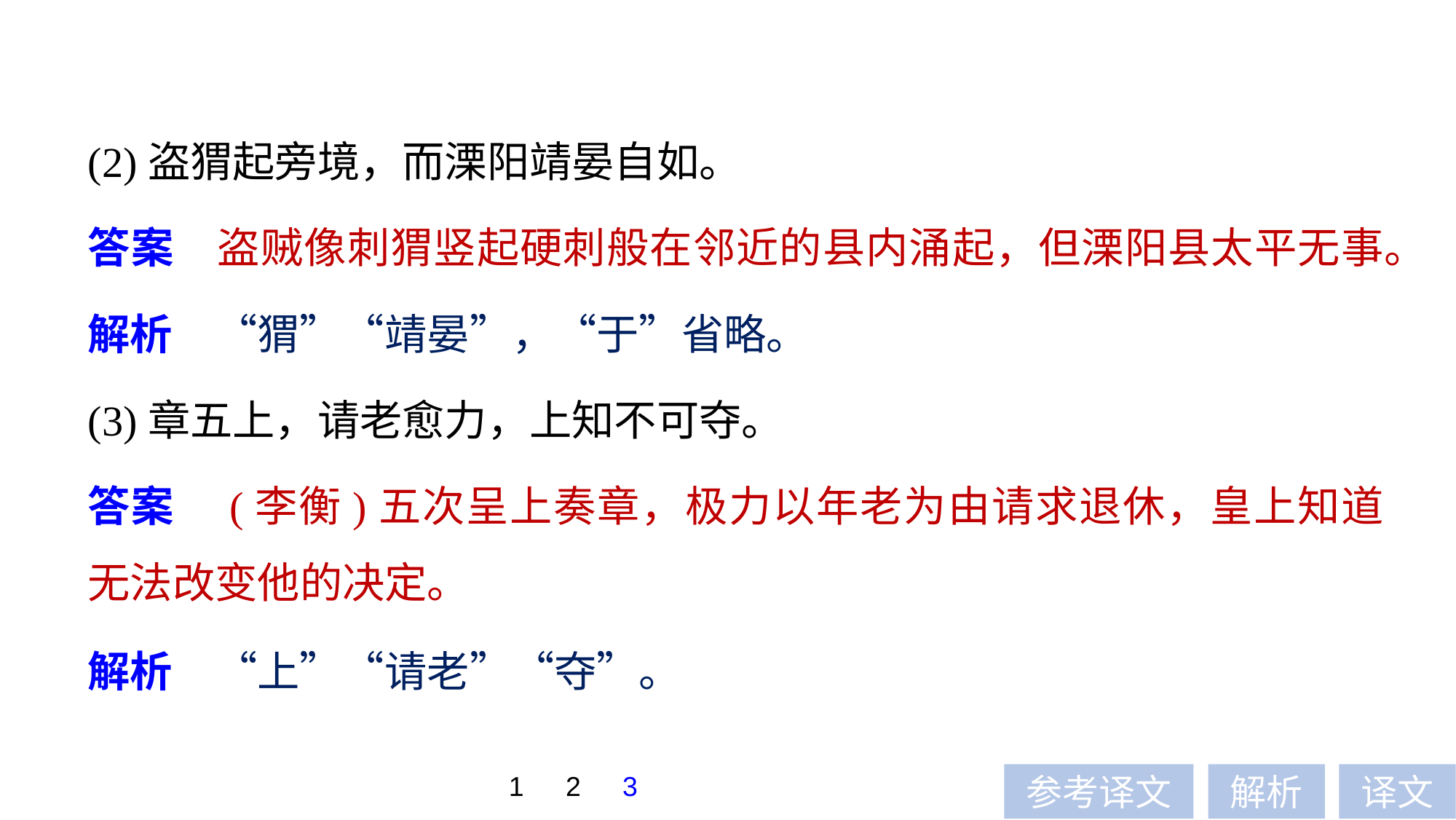

(2)盗猬起旁境，而溧阳靖晏自如。
答案　盗贼像刺猬竖起硬刺般在邻近的县内涌起，但溧阳县太平无事。
解析　“猬”“靖晏”，“于”省略。
(3)章五上，请老愈力，上知不可夺。
答案　(李衡)五次呈上奏章，极力以年老为由请求退休，皇上知道无法改变他的决定。
解析　“上”“请老”“夺”。
1
2
3
参考译文
解析
译文